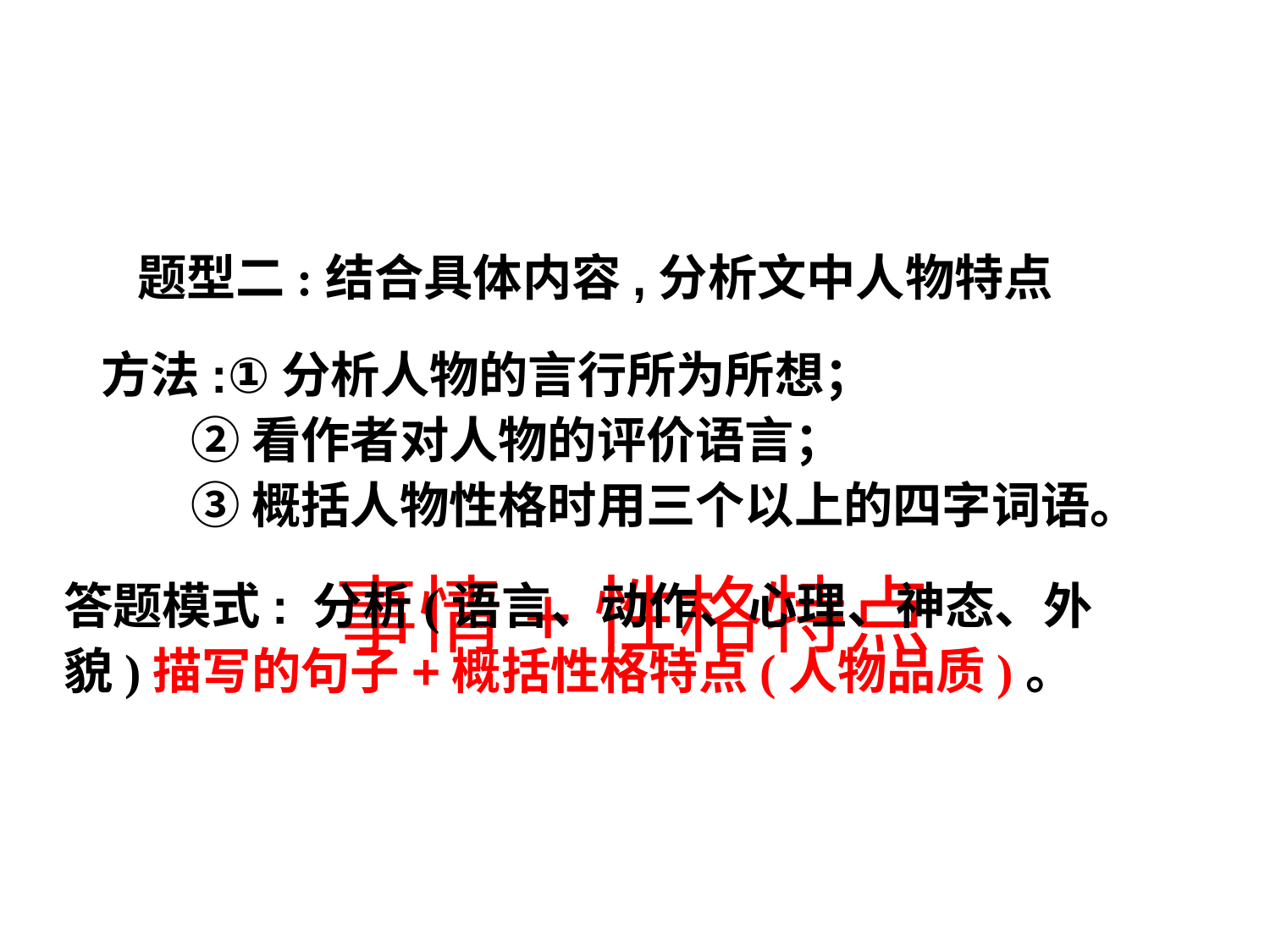

题型二:结合具体内容,分析文中人物特点
方法:①分析人物的言行所为所想；
        ②看作者对人物的评价语言；
        ③概括人物性格时用三个以上的四字词语。
事情+性格特点
答题模式: 分析(语言、动作、心理、神态、外貌)描写的句子+概括性格特点(人物品质)。